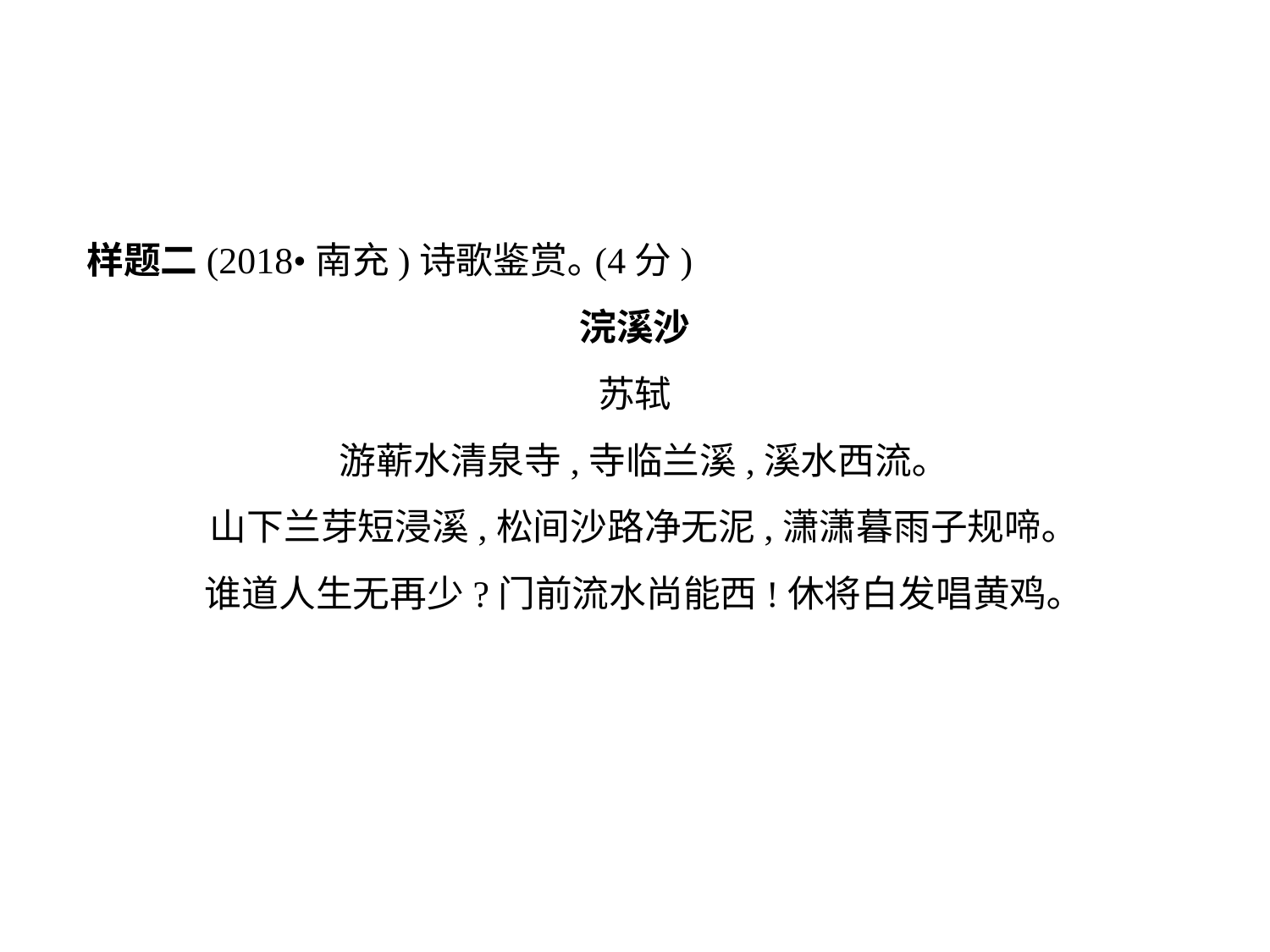

样题二(2018•南充)诗歌鉴赏｡(4分)
浣溪沙
苏轼
游蕲水清泉寺,寺临兰溪,溪水西流｡
山下兰芽短浸溪,松间沙路净无泥,潇潇暮雨子规啼｡
谁道人生无再少?门前流水尚能西!休将白发唱黄鸡｡